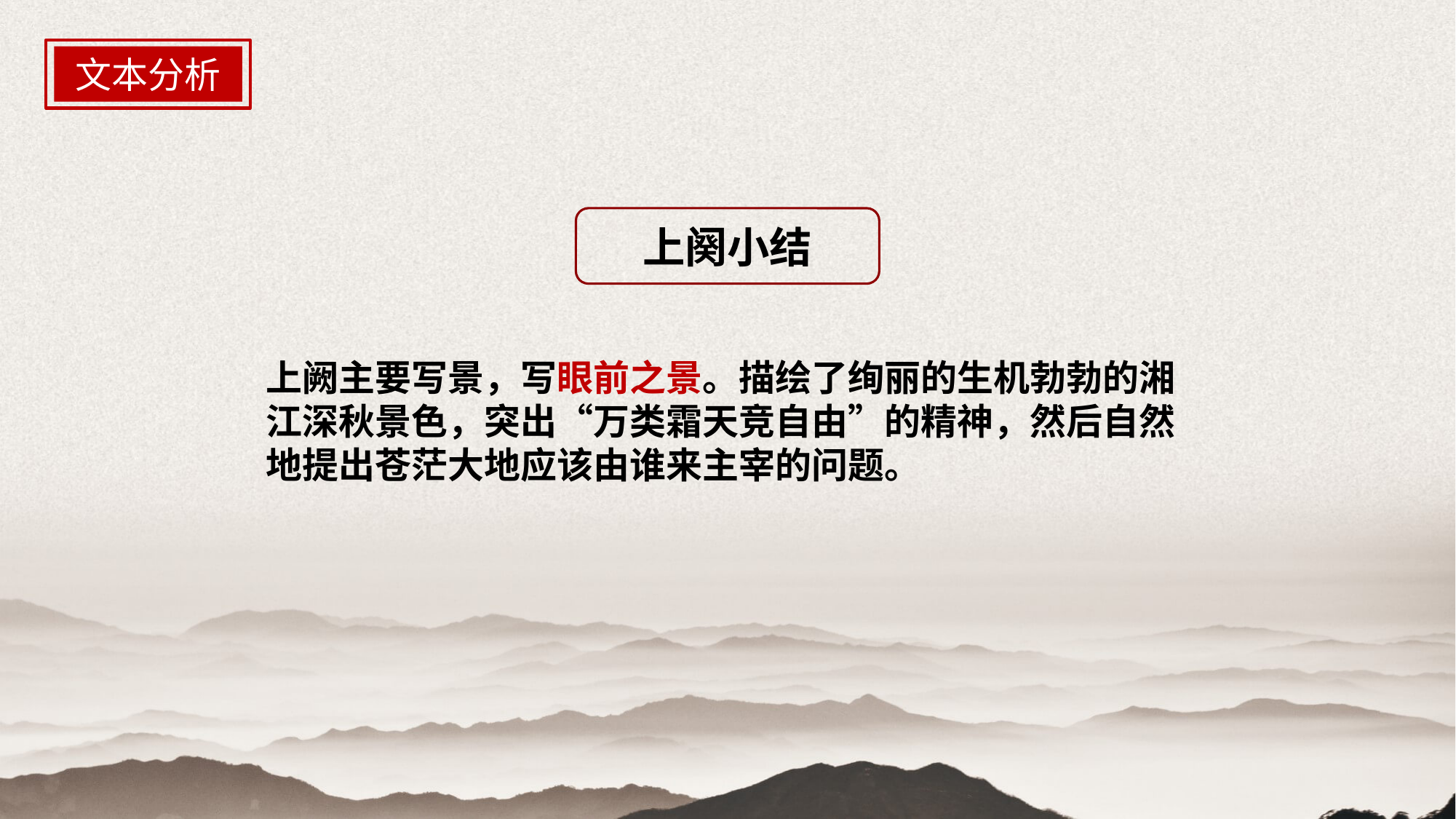

文本分析
上阕小结
上阙主要写景，写眼前之景。描绘了绚丽的生机勃勃的湘江深秋景色，突出“万类霜天竞自由”的精神，然后自然地提出苍茫大地应该由谁来主宰的问题。